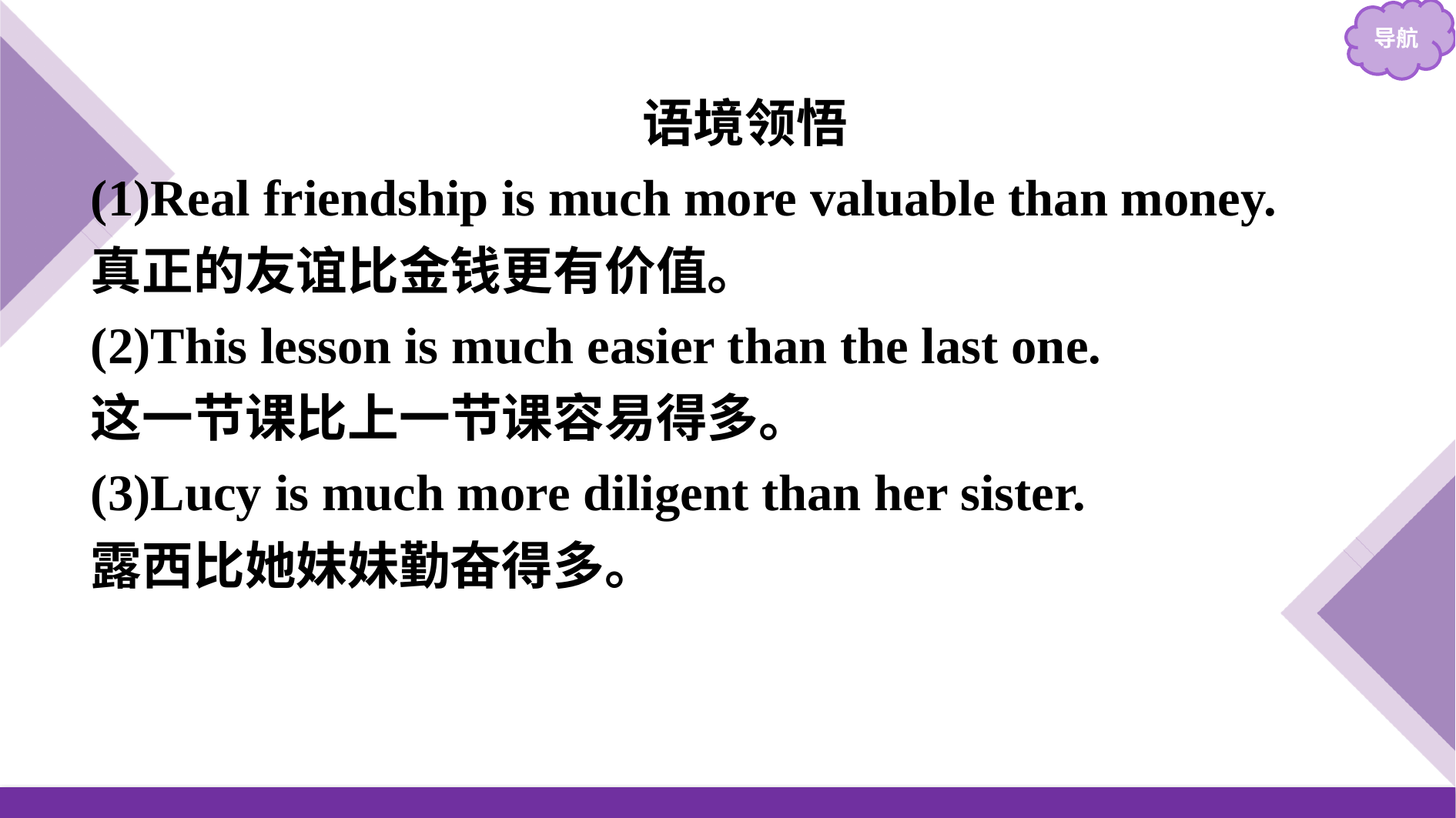

语境领悟
(1)Real friendship is much more valuable than money.
真正的友谊比金钱更有价值。
(2)This lesson is much easier than the last one.
这一节课比上一节课容易得多。
(3)Lucy is much more diligent than her sister.
露西比她妹妹勤奋得多。